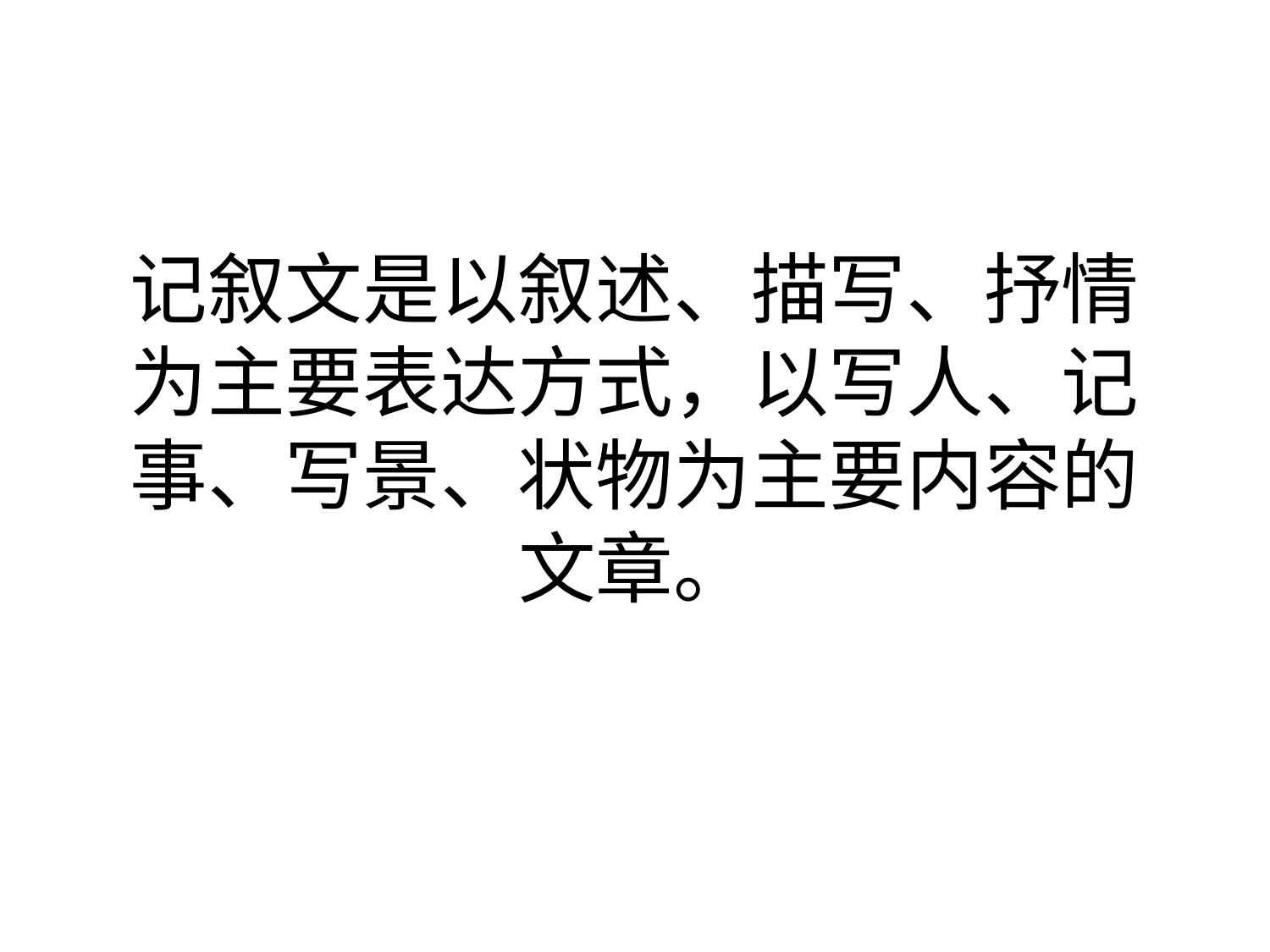

# 记叙文是以叙述、描写、抒情为主要表达方式，以写人、记事、写景、状物为主要内容的文章。